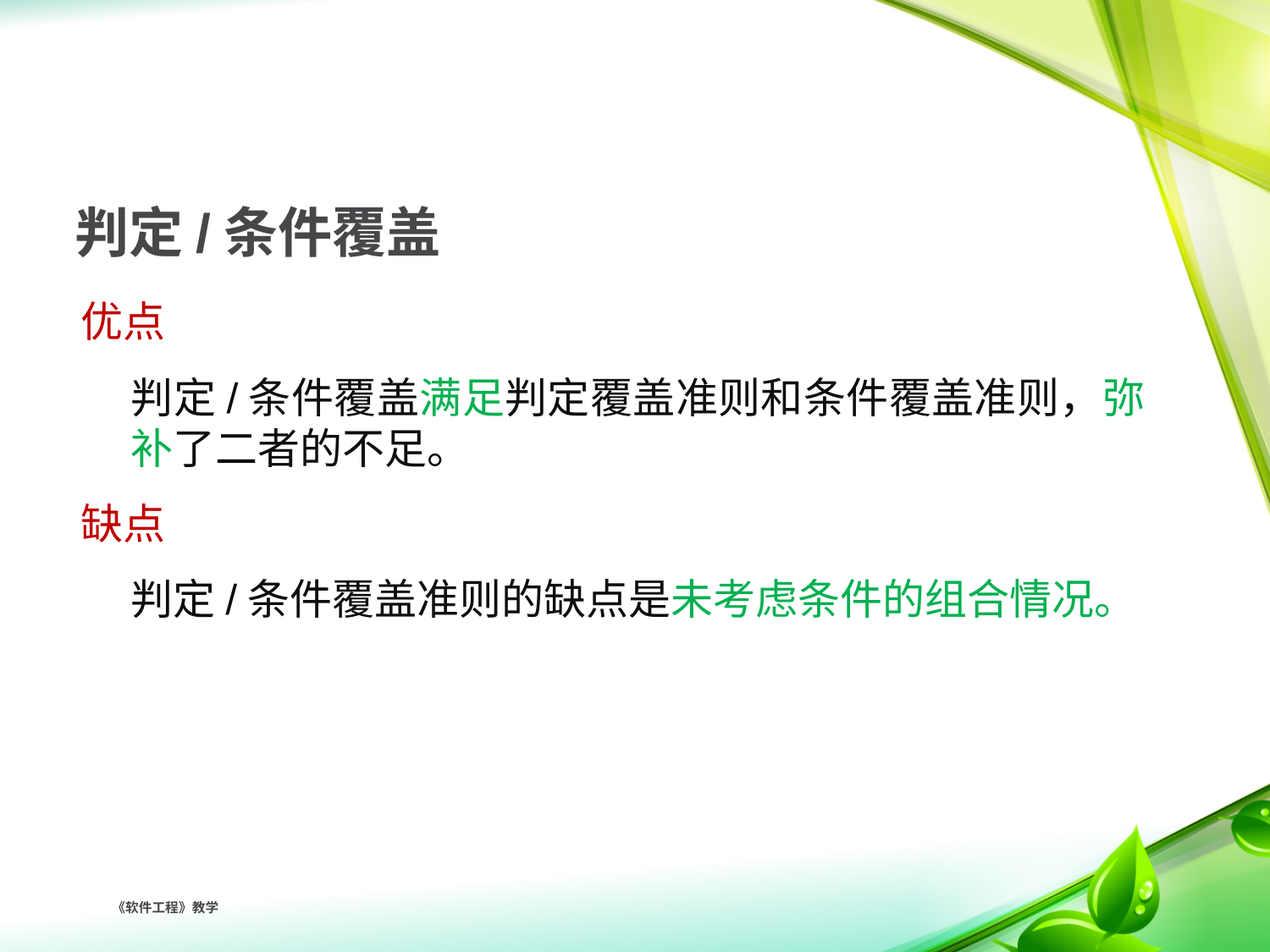

# 判定/条件覆盖
优点
	判定/条件覆盖满足判定覆盖准则和条件覆盖准则，弥补了二者的不足。
缺点
	判定/条件覆盖准则的缺点是未考虑条件的组合情况。

   《软件工程》教学